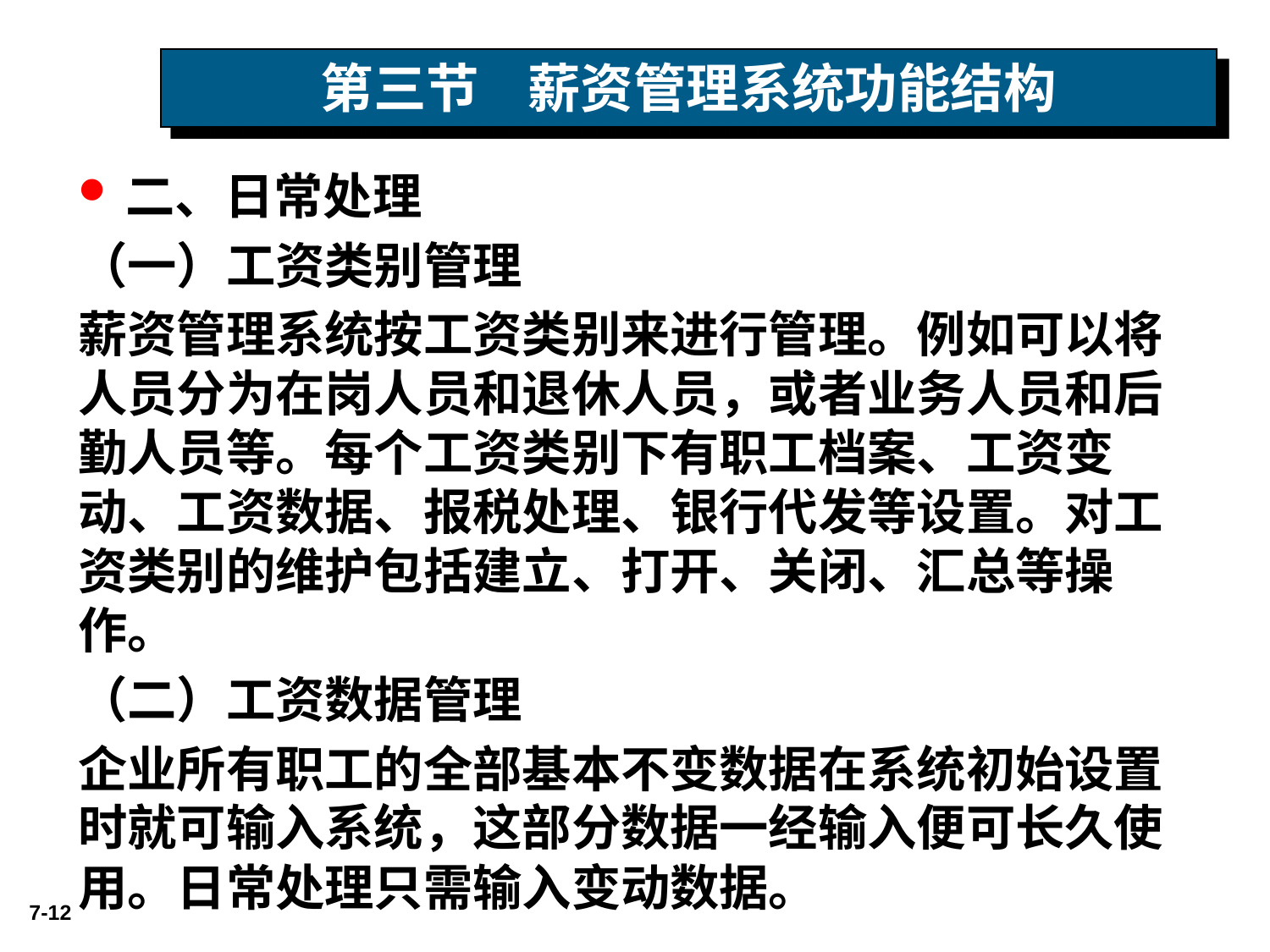

# 第三节    薪资管理系统功能结构
二、日常处理
（一）工资类别管理
薪资管理系统按工资类别来进行管理。例如可以将人员分为在岗人员和退休人员，或者业务人员和后勤人员等。每个工资类别下有职工档案、工资变动、工资数据、报税处理、银行代发等设置。对工资类别的维护包括建立、打开、关闭、汇总等操作。
（二）工资数据管理
企业所有职工的全部基本不变数据在系统初始设置时就可输入系统，这部分数据一经输入便可长久使用。日常处理只需输入变动数据。